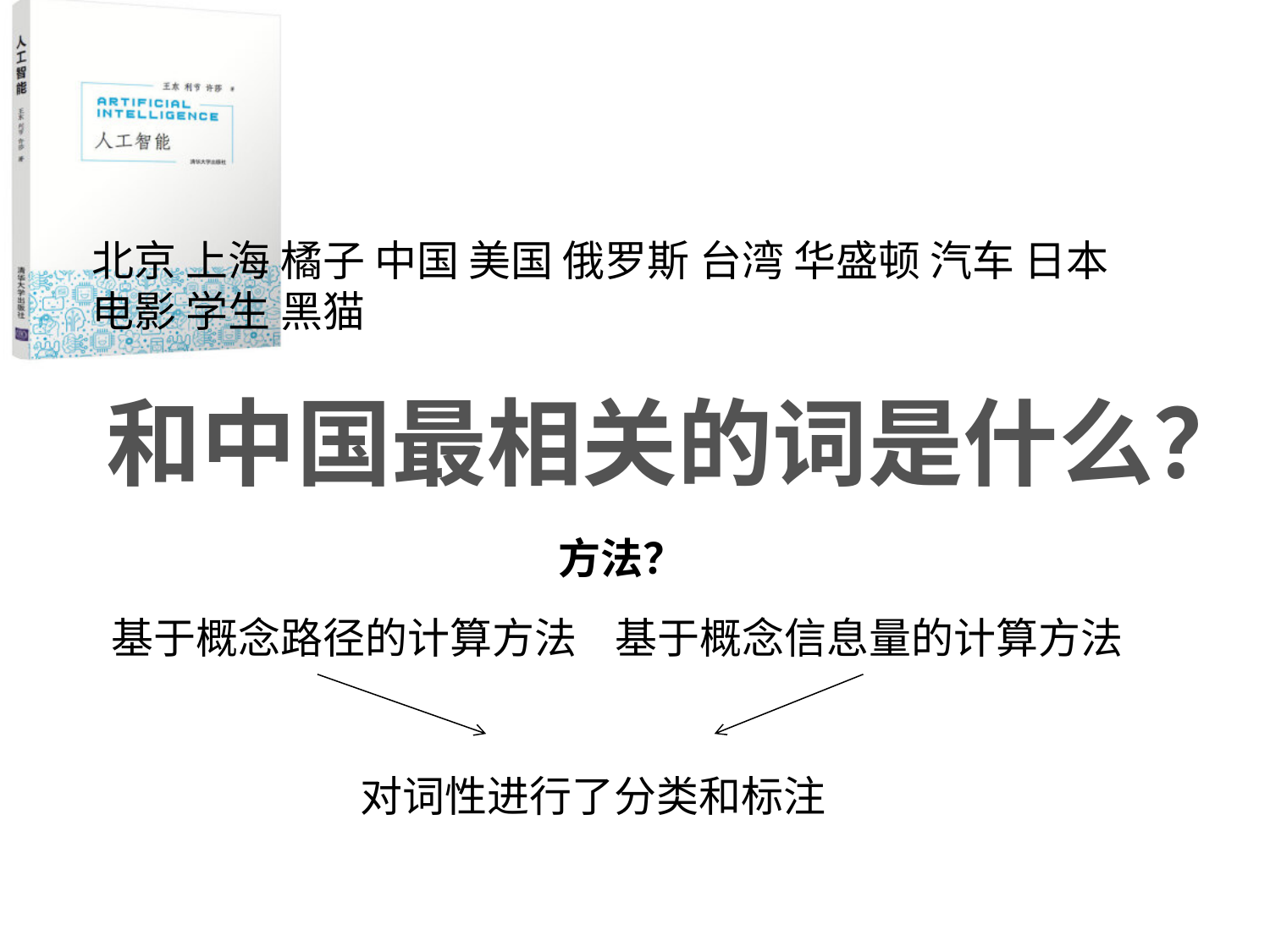

北京 上海 橘子 中国 美国 俄罗斯 台湾 华盛顿 汽车 日本 电影 学生 黑猫
和中国最相关的词是什么？
方法？
基于概念路径的计算方法    基于概念信息量的计算方法
对词性进行了分类和标注